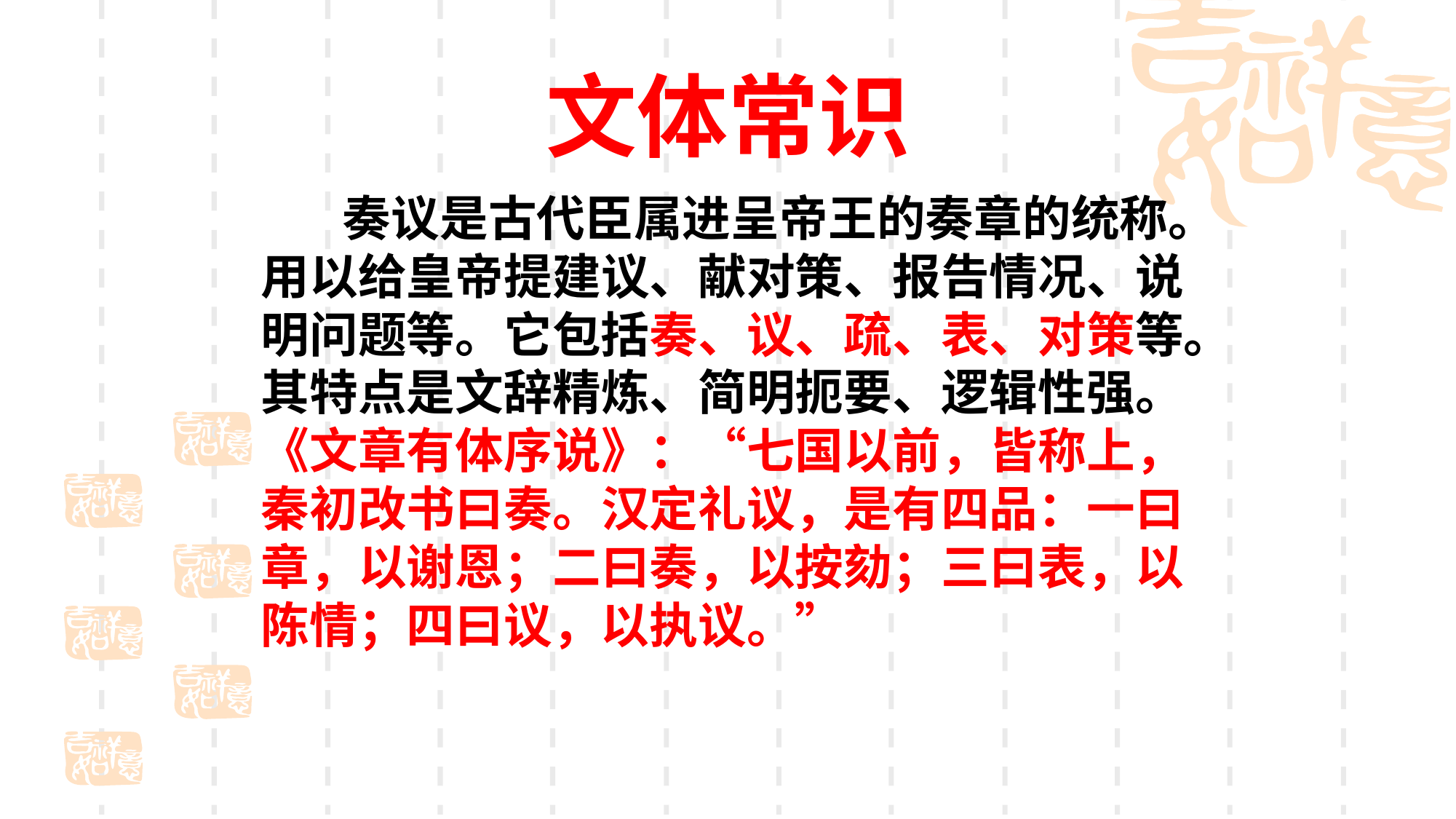

# 文体常识
          奏议是古代臣属进呈帝王的奏章的统称。用以给皇帝提建议、献对策、报告情况、说明问题等。它包括奏、议、疏、表、对策等。其特点是文辞精炼、简明扼要、逻辑性强。《文章有体序说》：“七国以前，皆称上，秦初改书曰奏。汉定礼议，是有四品：一曰章，以谢恩；二曰奏，以按劾；三曰表，以陈情；四曰议，以执议。”